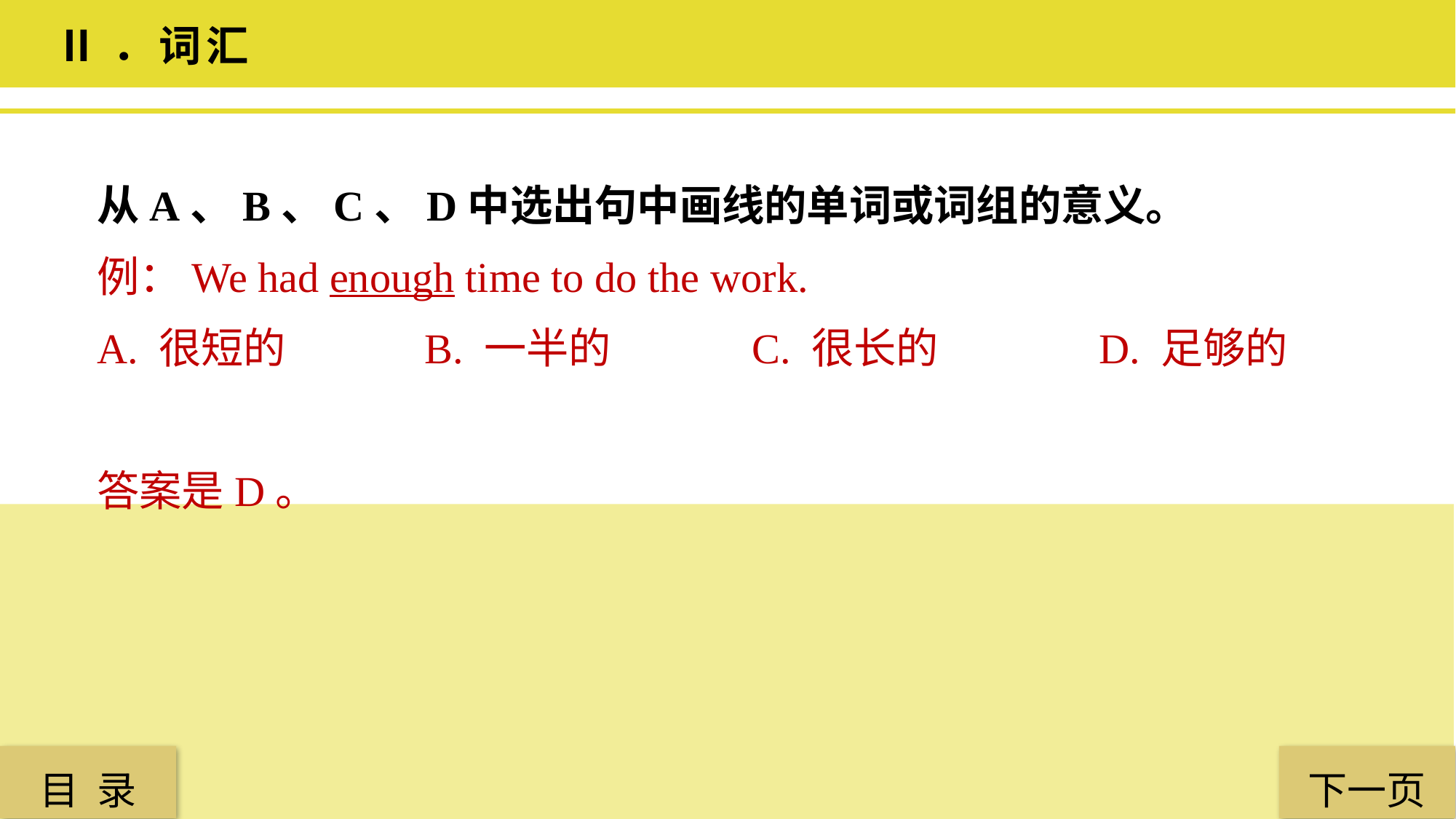

Ⅱ．词汇
从A、B、C、D中选出句中画线的单词或词组的意义。
例：We had enough time to do the work.
A. 很短的 		B. 一半的 		C. 很长的		 D. 足够的

答案是D。